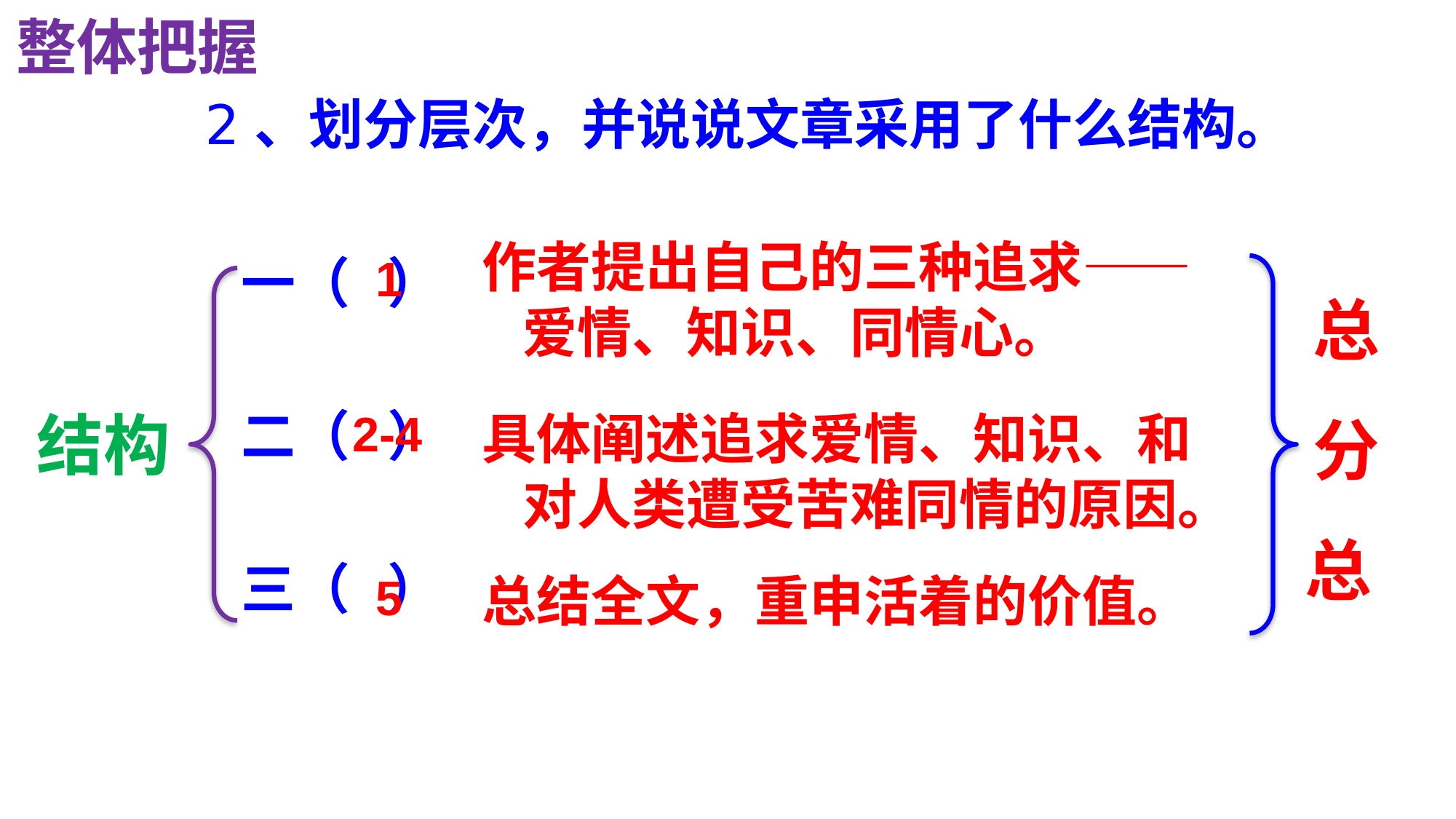

整体把握
     2、划分层次，并说说文章采用了什么结构。
作者提出自己的三种追求——爱情、知识、同情心。
一（   ）

二（   ）

三（   ）
1

总
分
总

结构
2-4
具体阐述追求爱情、知识、和对人类遭受苦难同情的原因。

5
总结全文，重申活着的价值。